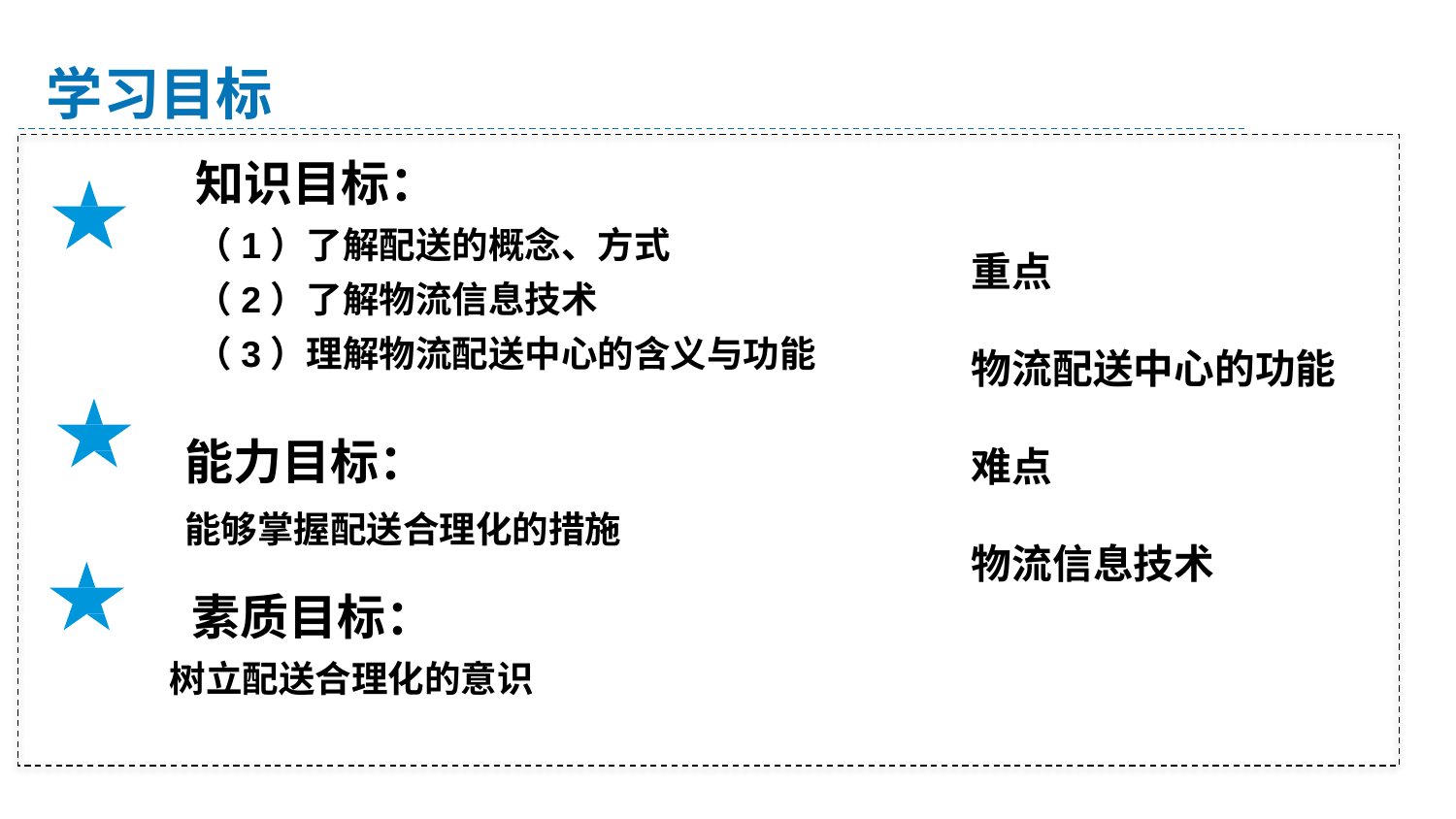

学习目标

知识目标：
（1）了解配送的概念、方式
（2）了解物流信息技术
（3）理解物流配送中心的含义与功能

重点

物流配送中心的功能

难点

物流信息技术

能力目标：
能够掌握配送合理化的措施

素质目标：
            树立配送合理化的意识